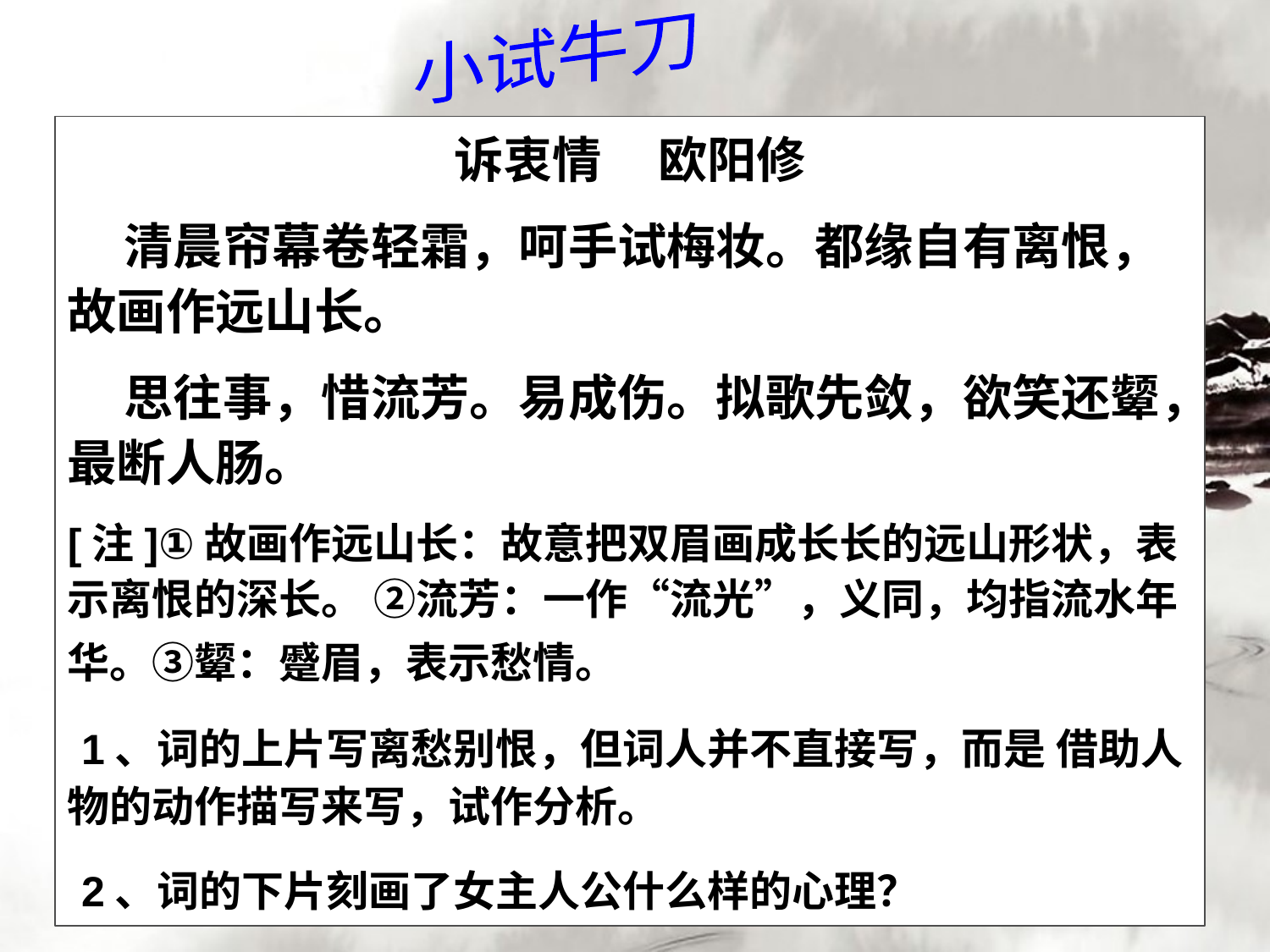

小试牛刀
诉衷情     欧阳修
    清晨帘幕卷轻霜，呵手试梅妆。都缘自有离恨，故画作远山长。
    思往事，惜流芳。易成伤。拟歌先敛，欲笑还颦，最断人肠。
[注]①故画作远山长：故意把双眉画成长长的远山形状，表示离恨的深长。 ②流芳：一作“流光”，义同，均指流水年华。③颦：蹙眉，表示愁情。
 1、词的上片写离愁别恨，但词人并不直接写，而是 借助人物的动作描写来写，试作分析。
 2、词的下片刻画了女主人公什么样的心理？